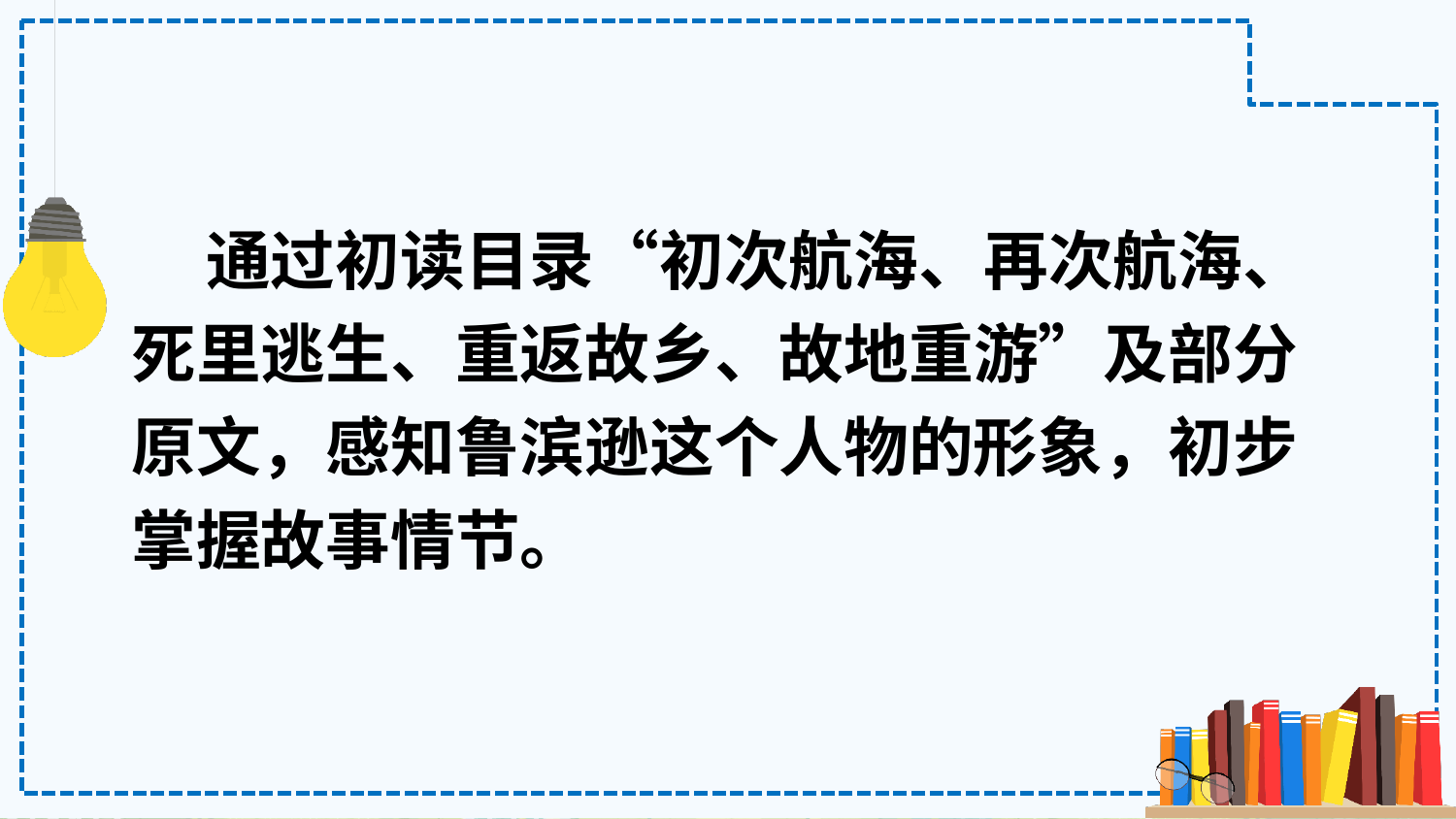

通过初读目录“初次航海、再次航海、死里逃生、重返故乡、故地重游”及部分原文，感知鲁滨逊这个人物的形象，初步掌握故事情节。